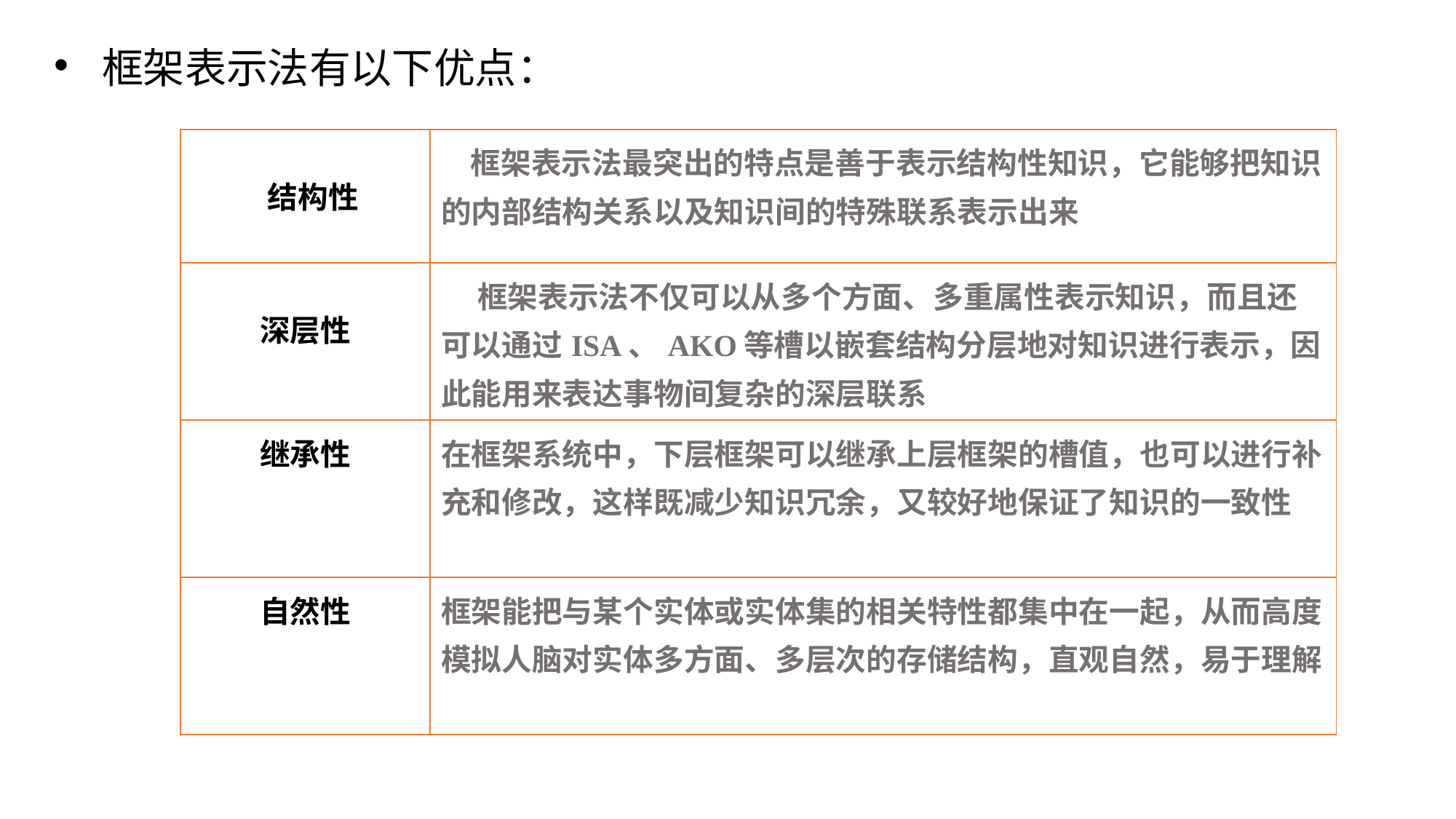

框架表示法有以下优点：
| 结构性 | 框架表示法最突出的特点是善于表示结构性知识，它能够把知识的内部结构关系以及知识间的特殊联系表示出来 |
| --- | --- |
| 深层性 | 框架表示法不仅可以从多个方面、多重属性表示知识，而且还可以通过ISA、AKO等槽以嵌套结构分层地对知识进行表示，因此能用来表达事物间复杂的深层联系 |
| 继承性 | 在框架系统中，下层框架可以继承上层框架的槽值，也可以进行补充和修改，这样既减少知识冗余，又较好地保证了知识的一致性 |
| 自然性 | 框架能把与某个实体或实体集的相关特性都集中在一起，从而高度模拟人脑对实体多方面、多层次的存储结构，直观自然，易于理解 |